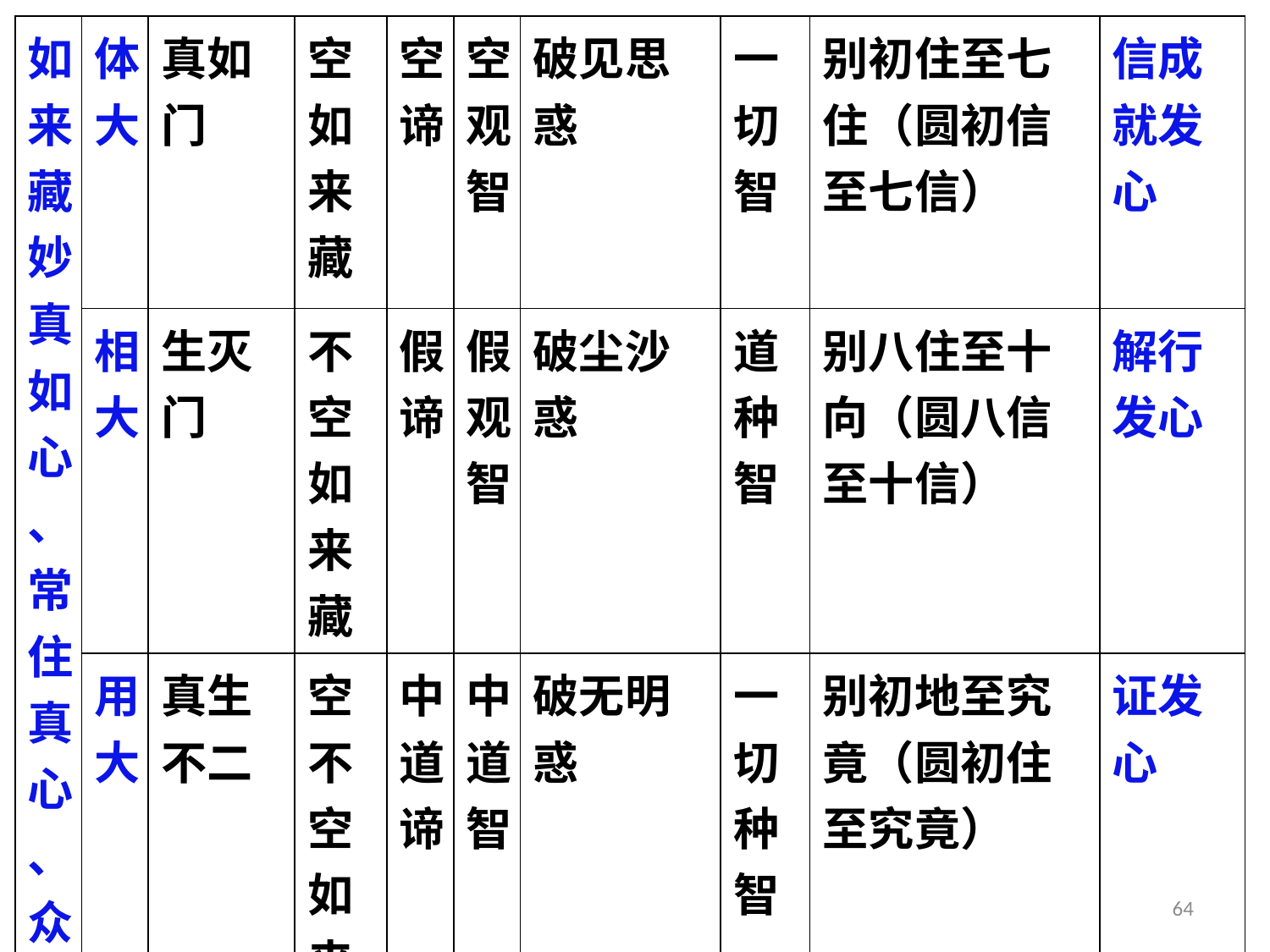

| 如来藏妙真如心、 常住真心、众生心 | 体大 | 真如门 | 空如来藏 | 空谛 | 空观智 | 破见思惑 | 一切智 | 别初住至七住（圆初信至七信） | 信成就发心 |
| --- | --- | --- | --- | --- | --- | --- | --- | --- | --- |
|  | 相大 | 生灭门 | 不空如来藏 | 假谛 | 假观智 | 破尘沙惑 | 道种智 | 别八住至十向（圆八信至十信） | 解行发心 |
|  | 用大 | 真生不二 | 空不空如来藏 | 中道谛 | 中道智 | 破无明惑 | 一切种智 | 别初地至究竟（圆初住至究竟） | 证发心 |
64